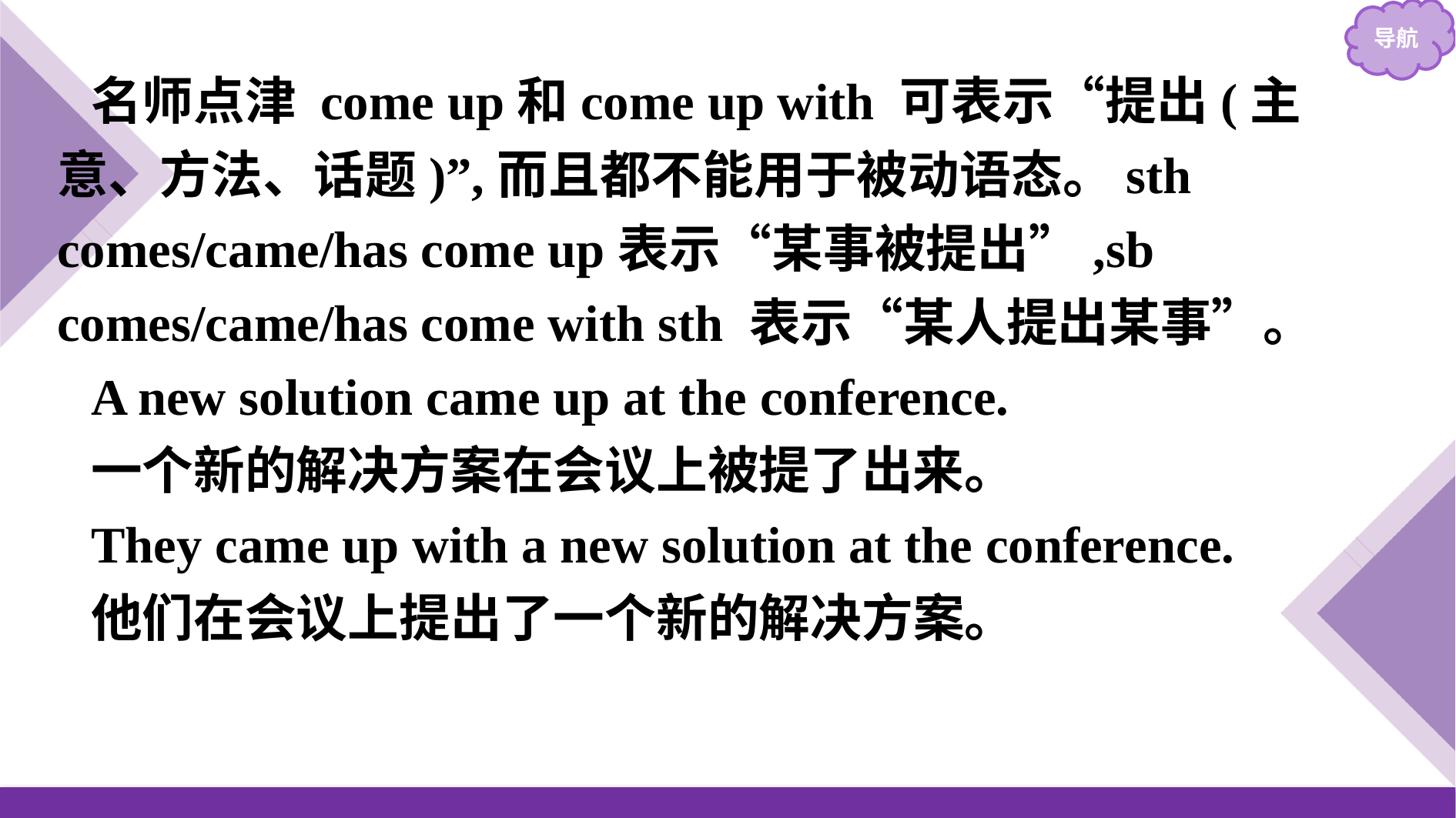

名师点津 come up和come up with 可表示“提出(主意、方法、话题)”,而且都不能用于被动语态。sth comes/came/has come up表示“某事被提出”,sb comes/came/has come with sth 表示“某人提出某事”。
A new solution came up at the conference.
一个新的解决方案在会议上被提了出来。
They came up with a new solution at the conference.
他们在会议上提出了一个新的解决方案。